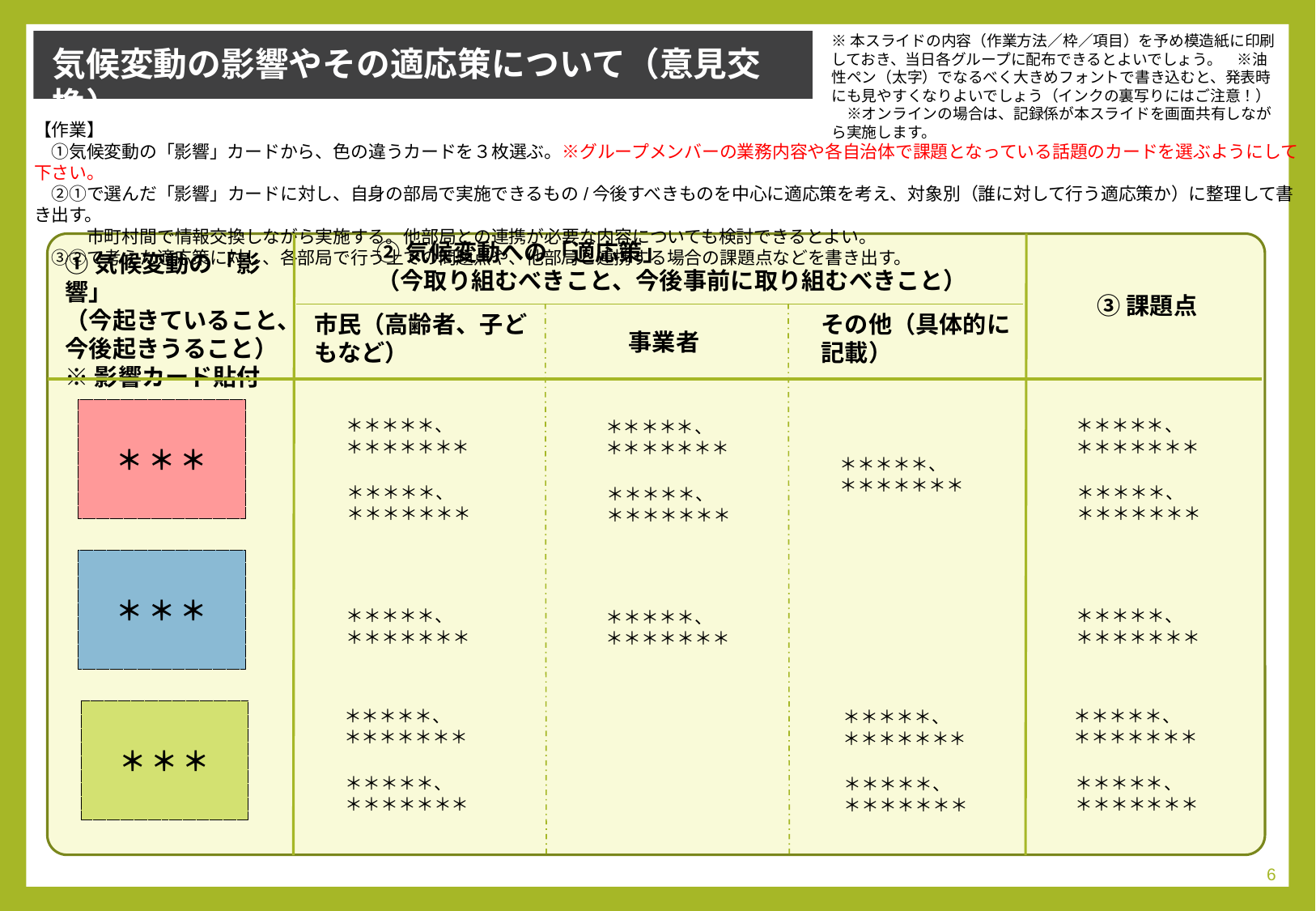

※本スライドの内容（作業方法／枠／項目）を予め模造紙に印刷しておき、当日各グループに配布できるとよいでしょう。　※油性ペン（太字）でなるべく大きめフォントで書き込むと、発表時にも見やすくなりよいでしょう（インクの裏写りにはご注意！）　※オンラインの場合は、記録係が本スライドを画面共有しながら実施します。

気候変動の影響やその適応策について（意見交換）
【作業】
　①気候変動の「影響」カードから、色の違うカードを３枚選ぶ。※グループメンバーの業務内容や各自治体で課題となっている話題のカードを選ぶようにして下さい。
　②①で選んだ「影響」カードに対し、自身の部局で実施できるもの/今後すべきものを中心に適応策を考え、対象別（誰に対して行う適応策か）に整理して書き出す。
　　　市町村間で情報交換しながら実施する。他部局との連携が必要な内容についても検討できるとよい。
　③②で考えた適応策に対し、各部局で行う上での問題点や、他部局と連携する場合の課題点などを書き出す。
②気候変動への「適応策」
（今取り組むべきこと、今後事前に取り組むべきこと）

①気候変動の「影響」
（今起きていること、今後起きうること）
※影響カード貼付
③課題点
市民（高齢者、子どもなど）
その他（具体的に記載）
事業者
＊＊＊
＊＊＊＊＊、
＊＊＊＊＊＊＊
＊＊＊＊＊、
＊＊＊＊＊＊＊
＊＊＊＊＊、
＊＊＊＊＊＊＊
＊＊＊＊＊、
＊＊＊＊＊＊＊
＊＊＊＊＊、
＊＊＊＊＊＊＊
＊＊＊＊＊、
＊＊＊＊＊＊＊
＊＊＊＊＊、
＊＊＊＊＊＊＊
＊＊＊
＊＊＊＊＊、
＊＊＊＊＊＊＊
＊＊＊＊＊、
＊＊＊＊＊＊＊
＊＊＊＊＊、
＊＊＊＊＊＊＊
＊＊＊＊＊、
＊＊＊＊＊＊＊
＊＊＊＊＊、
＊＊＊＊＊＊＊
＊＊＊＊＊、
＊＊＊＊＊＊＊
＊＊＊
＊＊＊＊＊、
＊＊＊＊＊＊＊
＊＊＊＊＊、
＊＊＊＊＊＊＊
＊＊＊＊＊、
＊＊＊＊＊＊＊
6